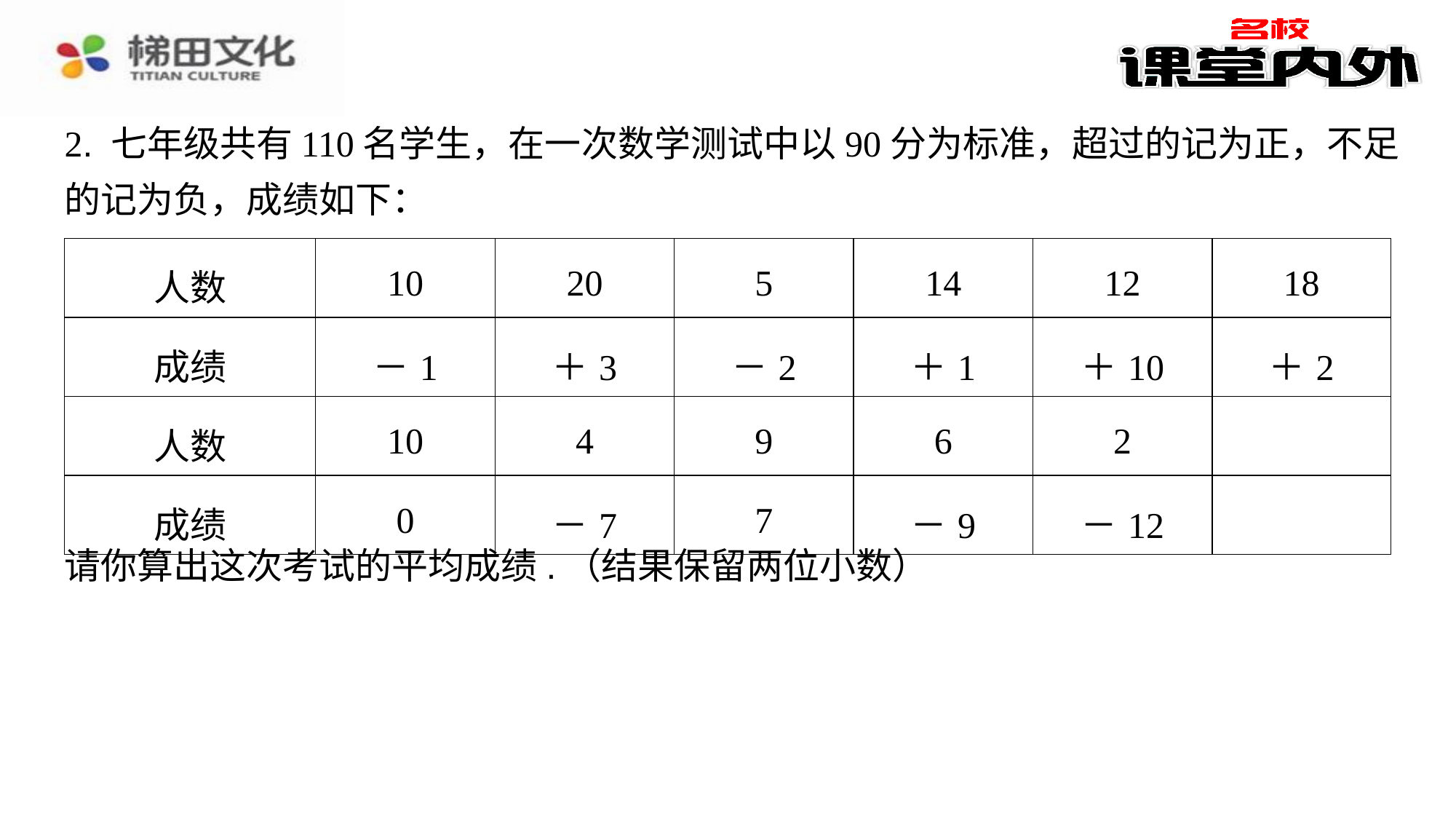

2. 七年级共有110名学生，在一次数学测试中以90分为标准，超过的记为正，不足
的记为负，成绩如下：
| 人数 | 10 | 20 | 5 | 14 | 12 | 18 |
| --- | --- | --- | --- | --- | --- | --- |
| 成绩 | －1 | ＋3 | －2 | ＋1 | ＋10 | ＋2 |
| 人数 | 10 | 4 | 9 | 6 | 2 |  |
| 成绩 | 0 | －7 | 7 | －9 | －12 |  |
请你算出这次考试的平均成绩.（结果保留两位小数）